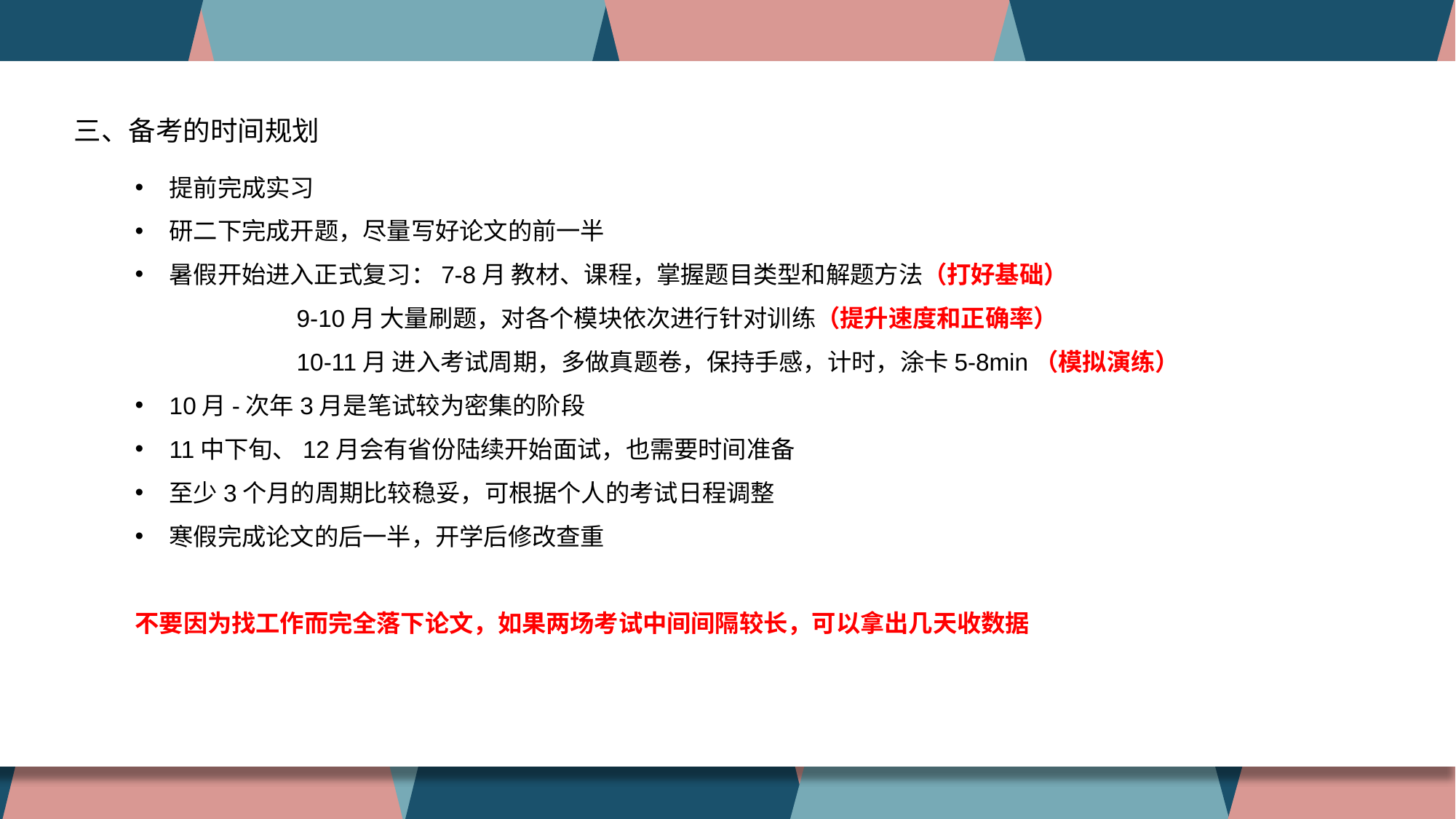

公务员考试：省考、国考，符合岗位所设的专业、学历等条件即可报考，面向人员范围广，社会性强
选调生考试：各省份自行面向特定高校选拔，门槛高，竞争小
三、备考的时间规划
提前完成实习
研二下完成开题，尽量写好论文的前一半
暑假开始进入正式复习：7-8月 教材、课程，掌握题目类型和解题方法（打好基础）
                        9-10月 大量刷题，对各个模块依次进行针对训练（提升速度和正确率）
                        10-11月 进入考试周期，多做真题卷，保持手感，计时，涂卡5-8min（模拟演练）
10月-次年3月是笔试较为密集的阶段
11中下旬、12月会有省份陆续开始面试，也需要时间准备
至少3个月的周期比较稳妥，可根据个人的考试日程调整
寒假完成论文的后一半，开学后修改查重

不要因为找工作而完全落下论文，如果两场考试中间间隔较长，可以拿出几天收数据